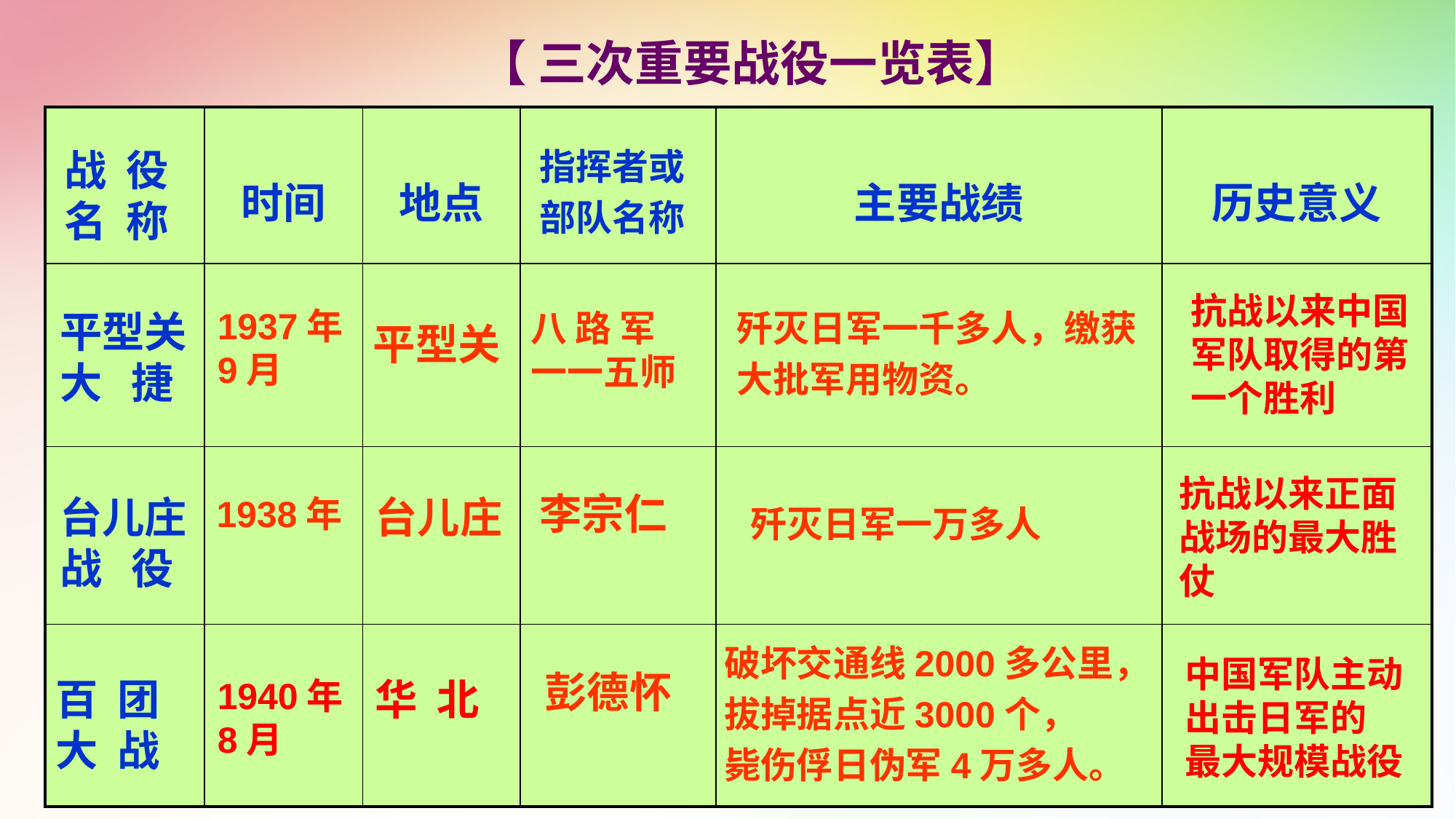

【 三次重要战役一览表】
|  | 时间 | 地点 |  | 主要战绩 | 历史意义 |
| --- | --- | --- | --- | --- | --- |
|  |  |  |  |  |  |
|  |  |  |  |  |  |
|  |  |  |  |  |  |
战  役
名  称
指挥者或
部队名称

抗战以来中国军队取得的第一个胜利

1937年
9月
平型关
大   捷

歼灭日军一千多人，缴获
大批军用物资。

八 路 军
一一五师
平型关

抗战以来正面战场的最大胜仗

李宗仁

台儿庄
台儿庄
战   役

1938年
歼灭日军一万多人

破坏交通线2000多公里，
拔掉据点近3000个，
毙伤俘日伪军4万多人。

中国军队主动
出击日军的
最大规模战役
彭德怀

华  北
百  团
大  战
1940年8月